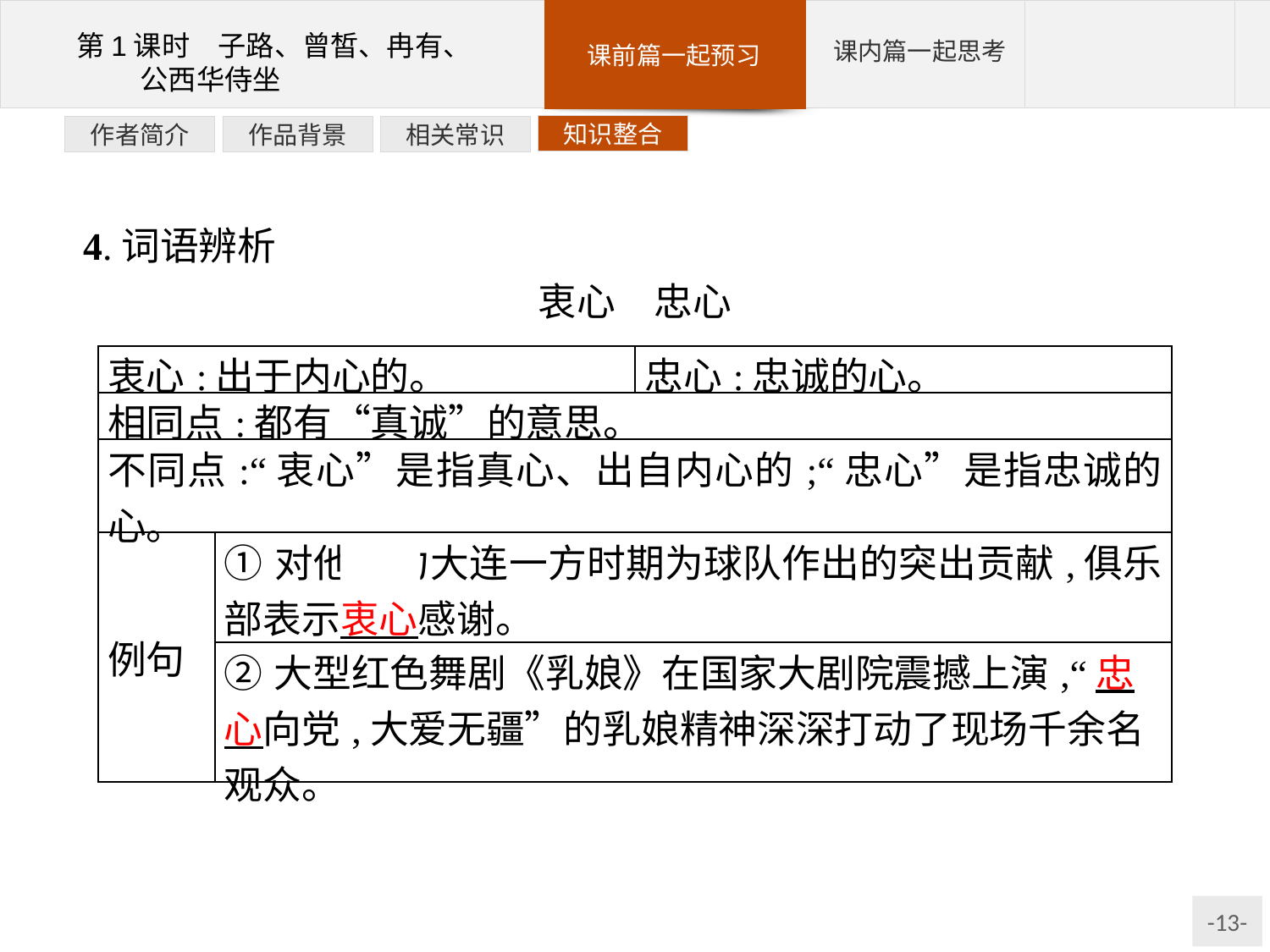

知识整合
相关常识
作品背景
作者简介
4.词语辨析
衷心　忠心
| 衷心:出于内心的。 |  | 忠心:忠诚的心。 |
| --- | --- | --- |
| 相同点:都有“真诚”的意思。 |  |  |
| 不同点:“衷心”是指真心、出自内心的;“忠心”是指忠诚的心。 |  |  |
| 例句 | ①对他效力大连一方时期为球队作出的突出贡献,俱乐部表示衷心感谢。 |  |
|  | ②大型红色舞剧《乳娘》在国家大剧院震撼上演,“忠心向党,大爱无疆”的乳娘精神深深打动了现场千余名观众。 |  |